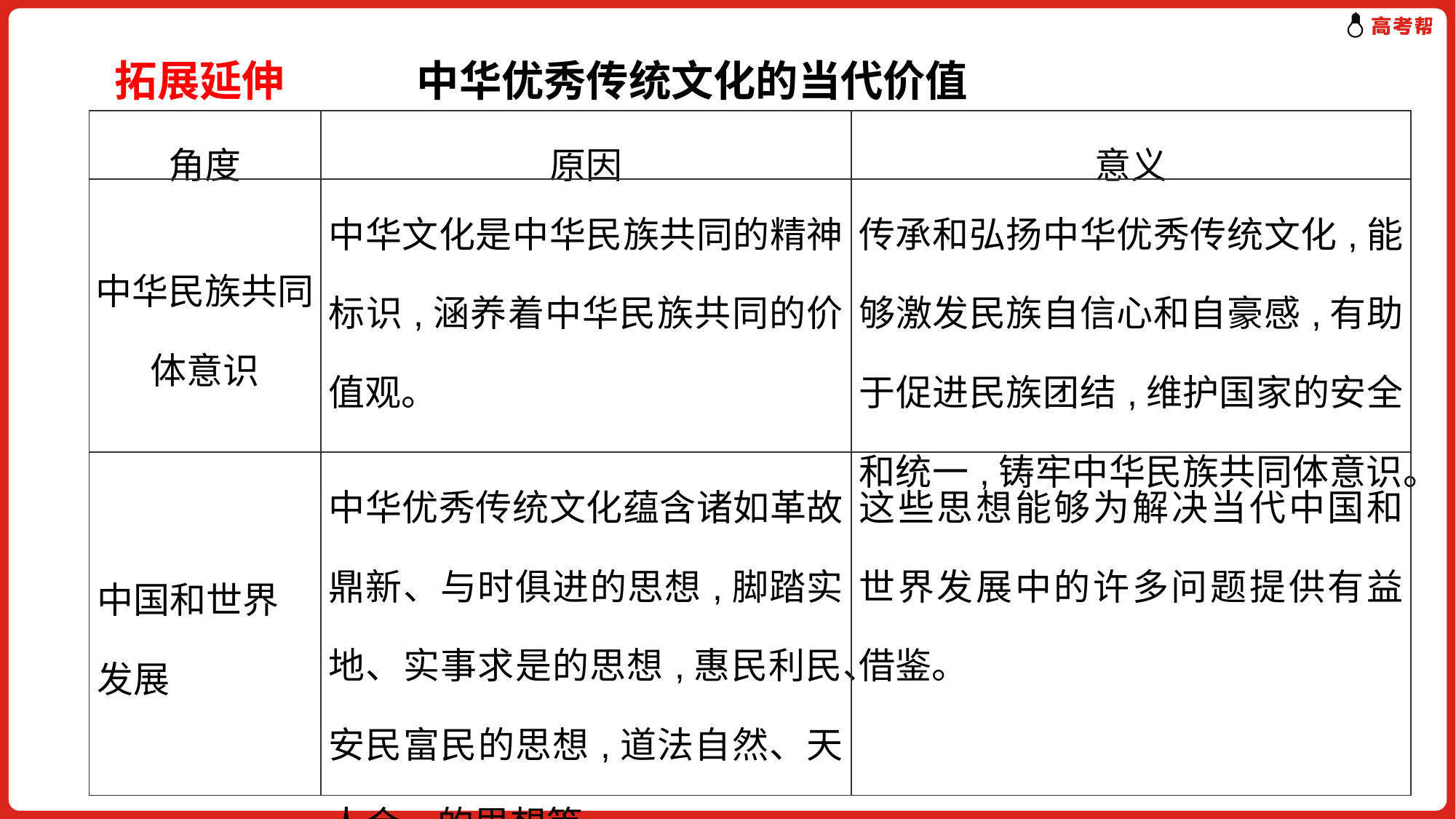

拓展延伸              中华优秀传统文化的当代价值

| 角度 | 原因 | 意义 |
| --- | --- | --- |
| 中华民族共同体意识 | 中华文化是中华民族共同的精神标识,涵养着中华民族共同的价值观。 | 传承和弘扬中华优秀传统文化,能够激发民族自信心和自豪感,有助于促进民族团结,维护国家的安全和统一,铸牢中华民族共同体意识。 |
| 中国和世界发展 | 中华优秀传统文化蕴含诸如革故鼎新、与时俱进的思想,脚踏实地、实事求是的思想,惠民利民、安民富民的思想,道法自然、天人合一的思想等。 | 这些思想能够为解决当代中国和世界发展中的许多问题提供有益借鉴。 |